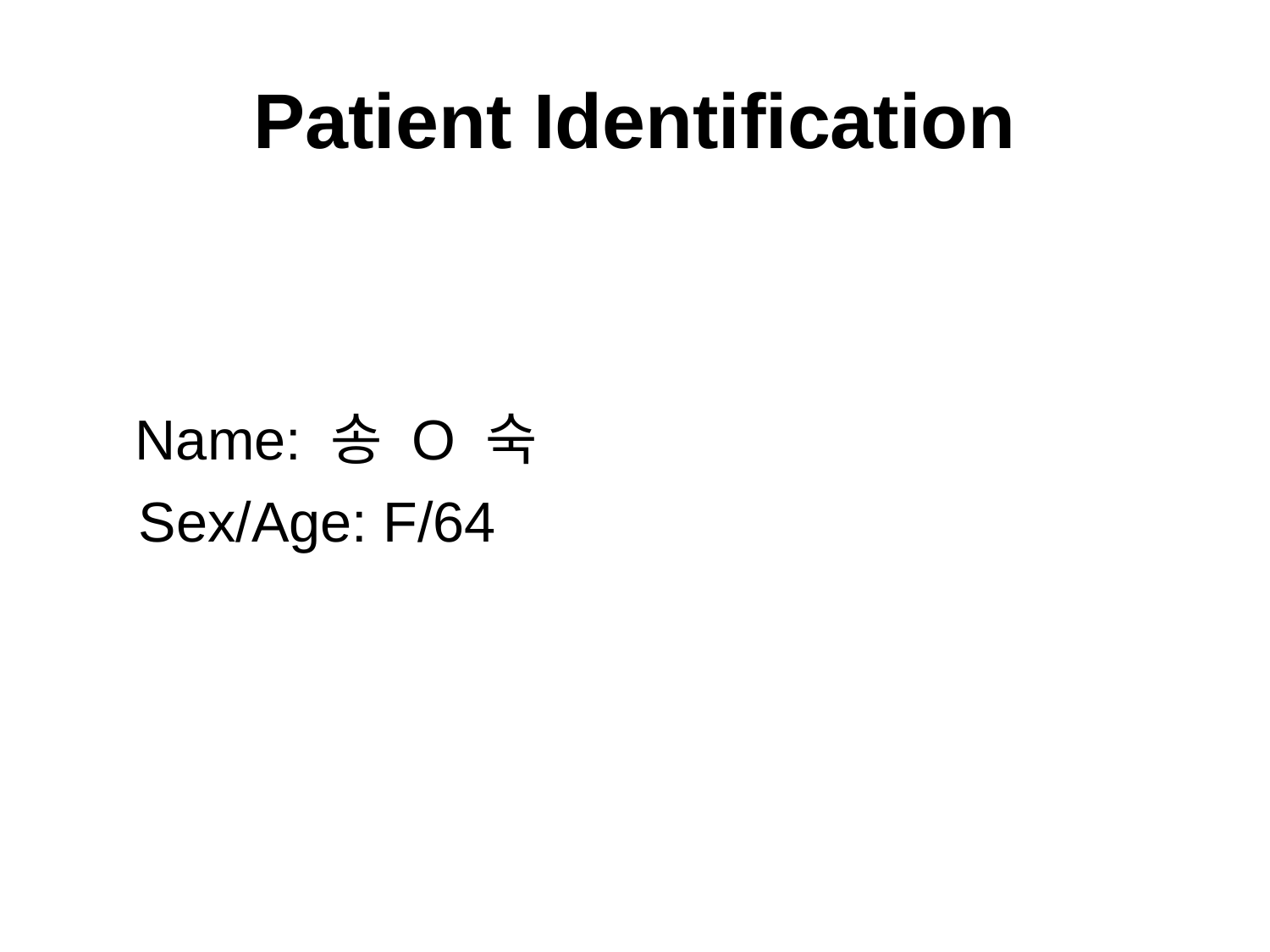

# Patient Identification

   Name: 송 O 숙
    Sex/Age: F/64